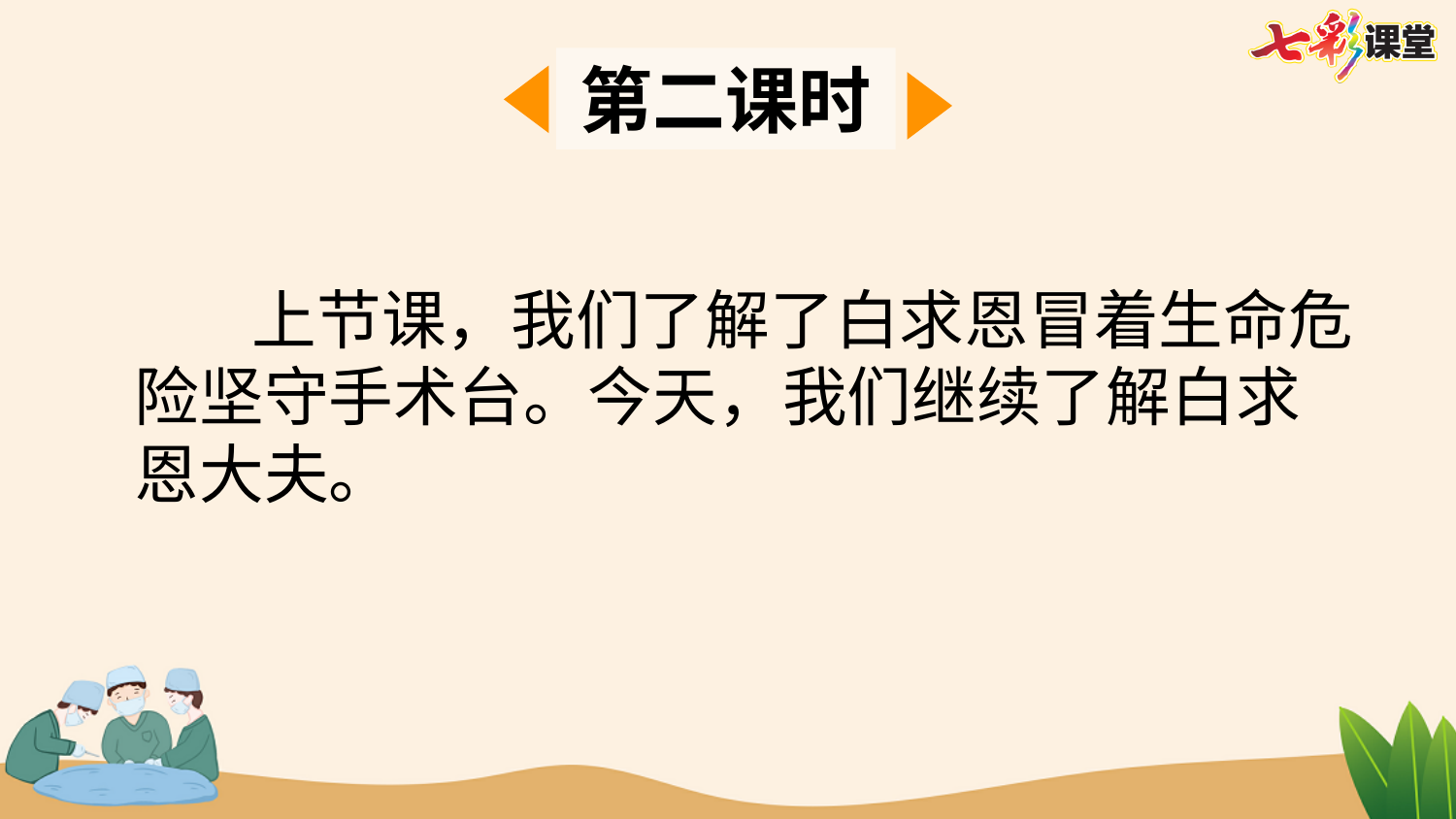

第二课时

       上节课，我们了解了白求恩冒着生命危险坚守手术台。今天，我们继续了解白求恩大夫。